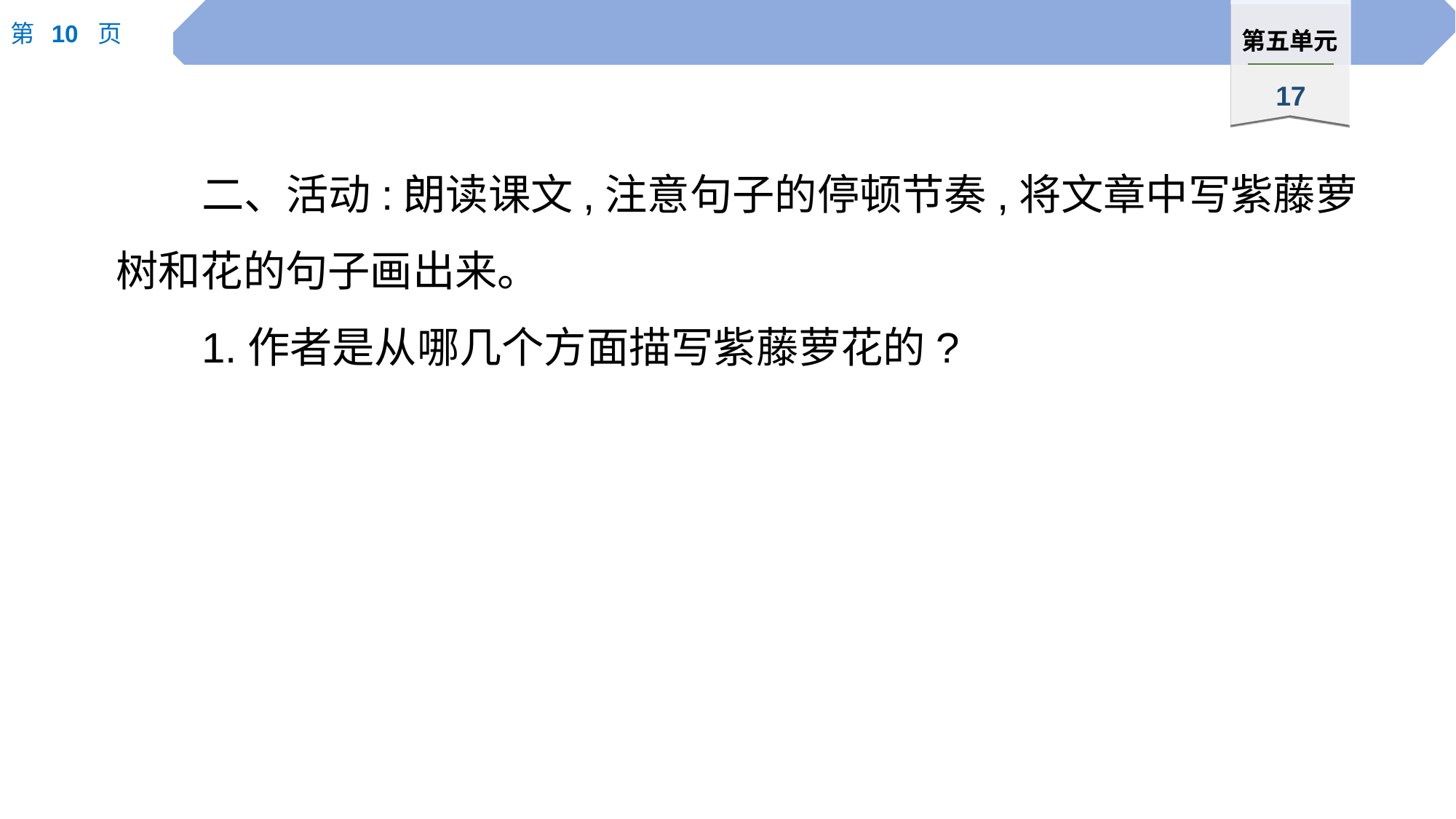

二、活动:朗读课文,注意句子的停顿节奏,将文章中写紫藤萝树和花的句子画出来。
1.作者是从哪几个方面描写紫藤萝花的?